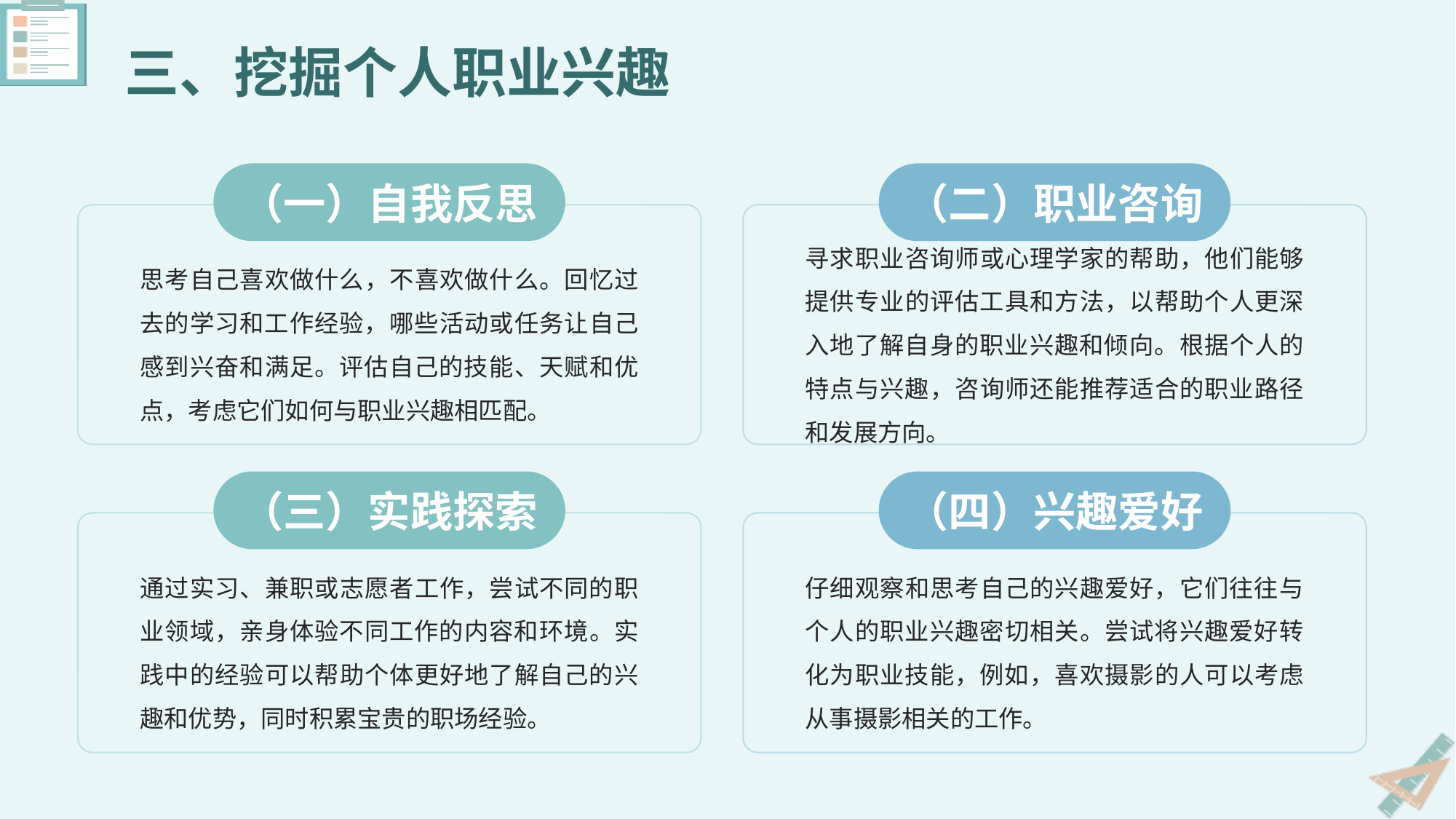

三、挖掘个人职业兴趣
（一）自我反思
（二）职业咨询
思考自己喜欢做什么，不喜欢做什么。回忆过去的学习和工作经验，哪些活动或任务让自己感到兴奋和满足。评估自己的技能、天赋和优点，考虑它们如何与职业兴趣相匹配。
寻求职业咨询师或心理学家的帮助，他们能够提供专业的评估工具和方法，以帮助个人更深入地了解自身的职业兴趣和倾向。根据个人的特点与兴趣，咨询师还能推荐适合的职业路径和发展方向。
（三）实践探索
（四）兴趣爱好
通过实习、兼职或志愿者工作，尝试不同的职业领域，亲身体验不同工作的内容和环境。实践中的经验可以帮助个体更好地了解自己的兴趣和优势，同时积累宝贵的职场经验。
仔细观察和思考自己的兴趣爱好，它们往往与个人的职业兴趣密切相关。尝试将兴趣爱好转化为职业技能，例如，喜欢摄影的人可以考虑从事摄影相关的工作。